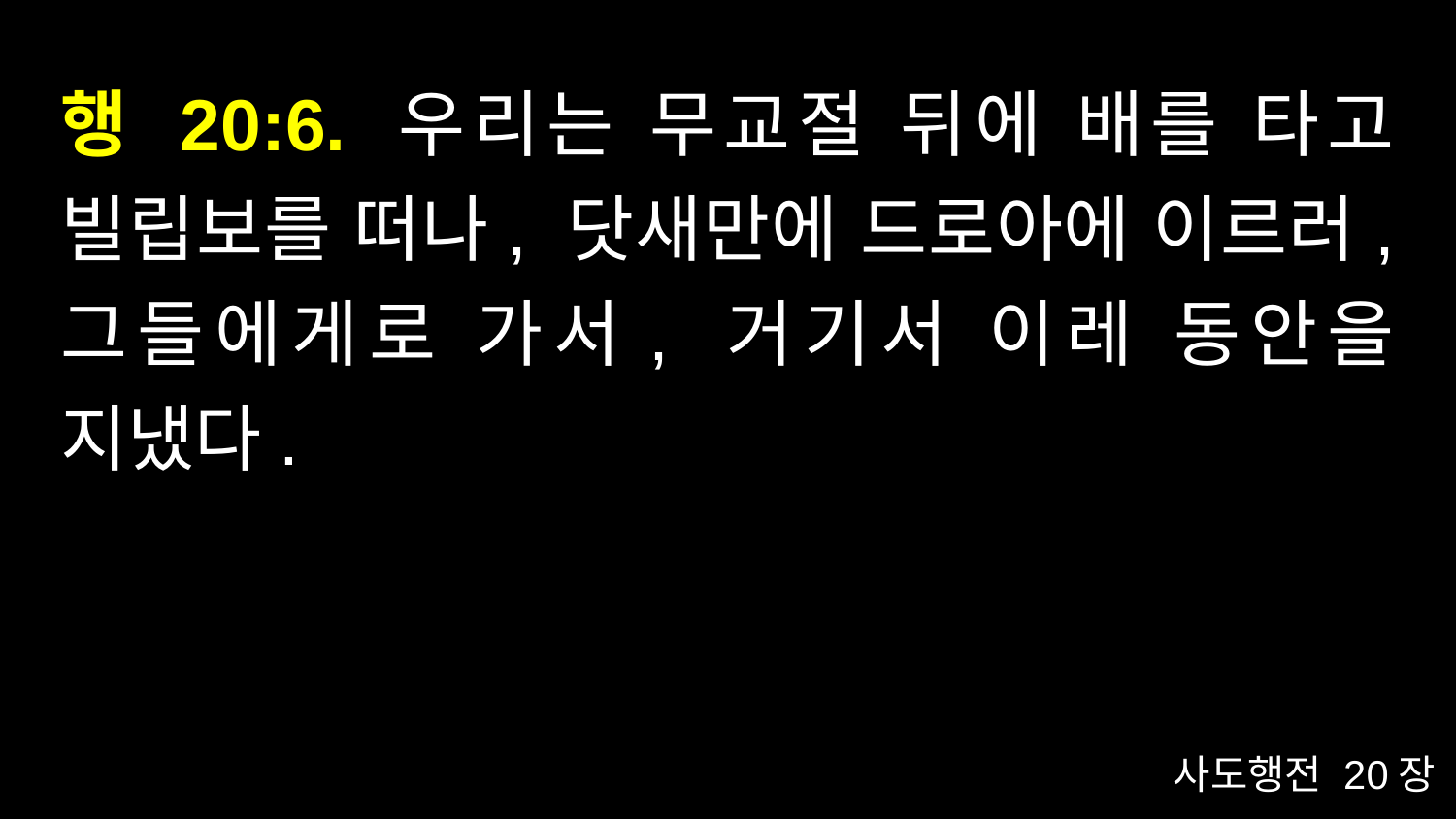

# 행 20:6. 우리는 무교절 뒤에 배를 타고 빌립보를 떠나, 닷새만에 드로아에 이르러, 그들에게로 가서, 거기서 이레 동안을 지냈다.
사도행전 20장